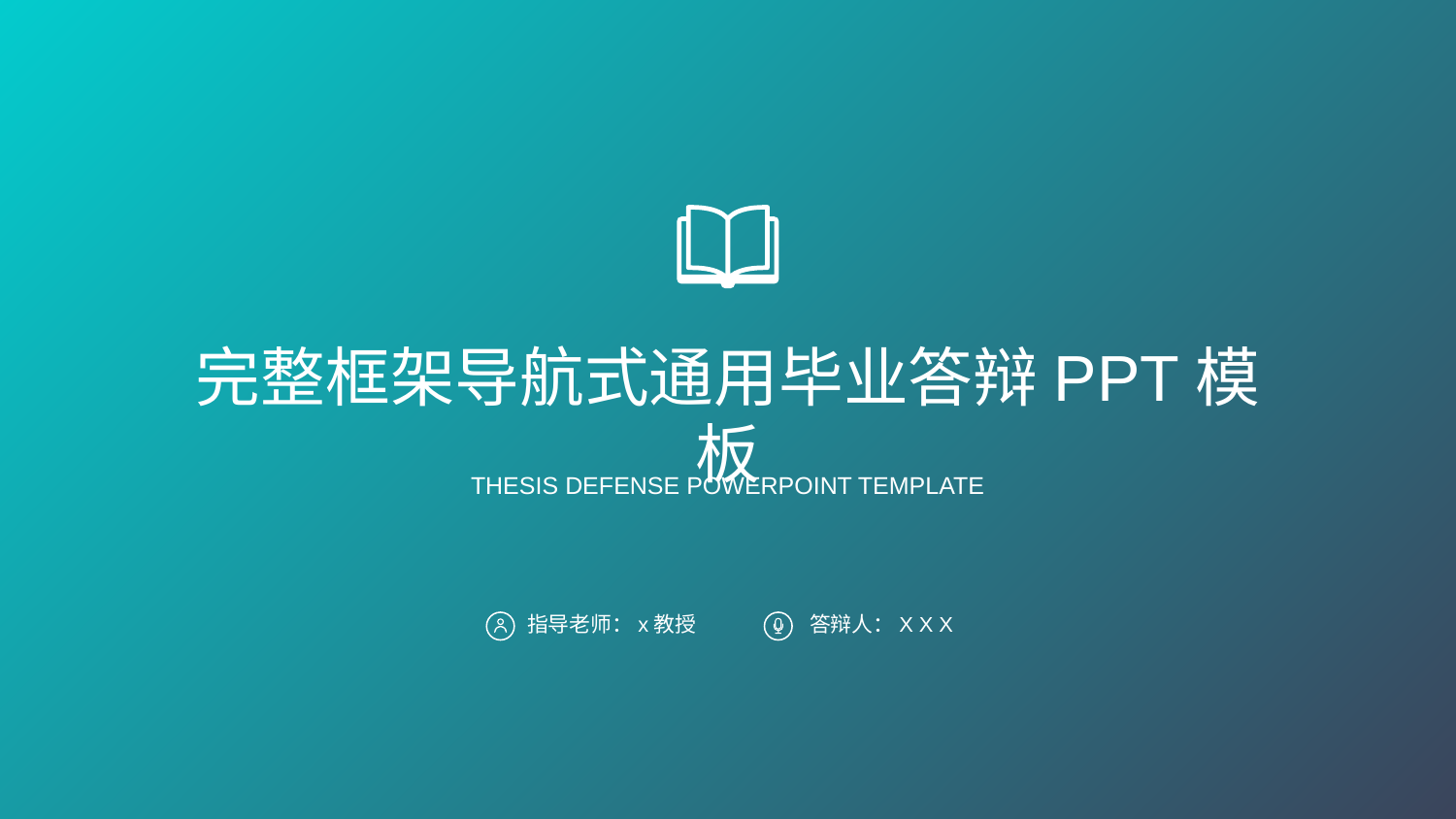

完整框架导航式通用毕业答辩PPT模板
THESIS DEFENSE POWERPOINT TEMPLATE
指导老师：x教授
答辩人：X X X